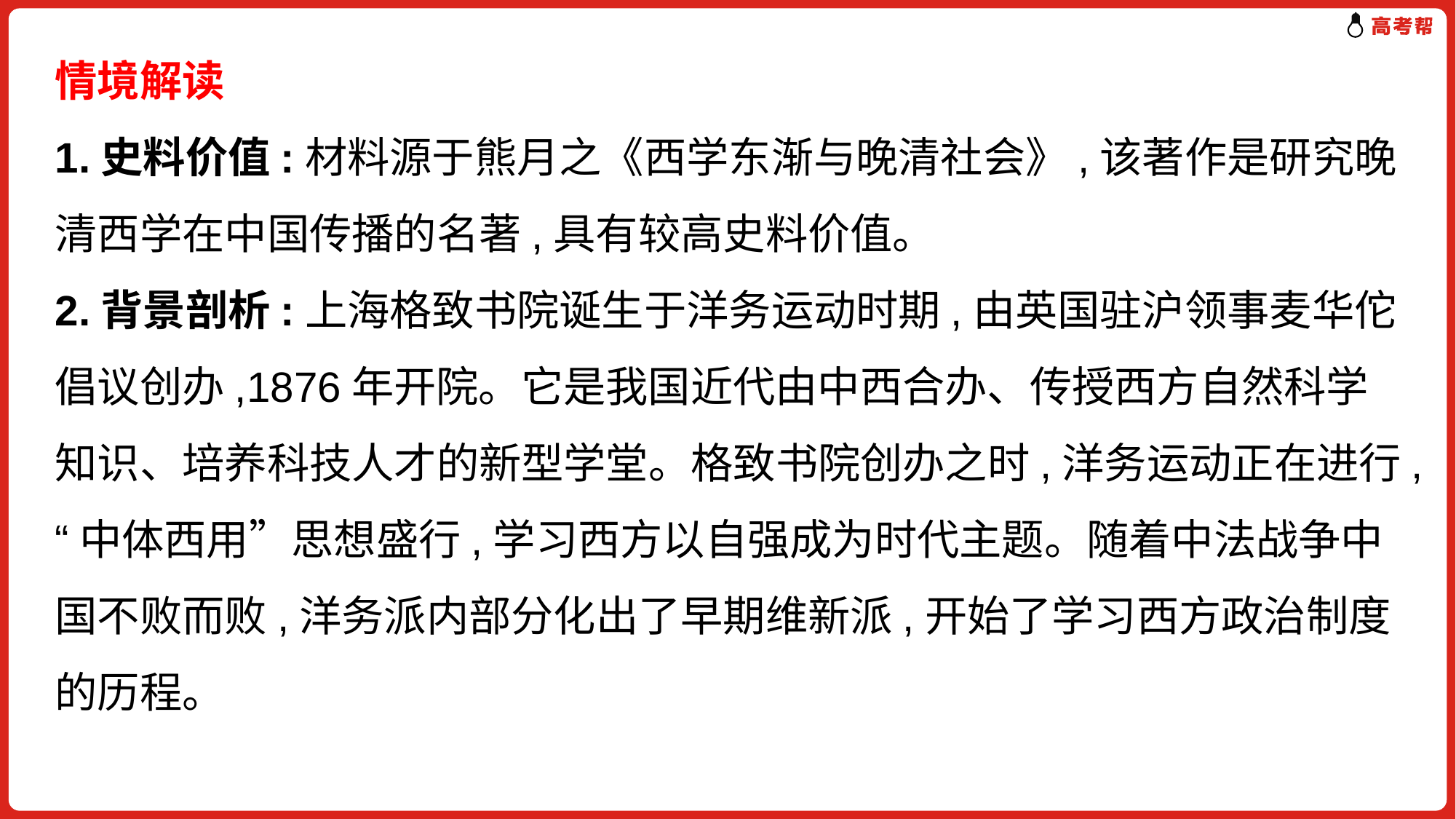

情境解读
1.史料价值:材料源于熊月之《西学东渐与晚清社会》,该著作是研究晚清西学在中国传播的名著,具有较高史料价值。
2.背景剖析:上海格致书院诞生于洋务运动时期,由英国驻沪领事麦华佗倡议创办,1876年开院。它是我国近代由中西合办、传授西方自然科学知识、培养科技人才的新型学堂。格致书院创办之时,洋务运动正在进行,“中体西用”思想盛行,学习西方以自强成为时代主题。随着中法战争中国不败而败,洋务派内部分化出了早期维新派,开始了学习西方政治制度的历程。